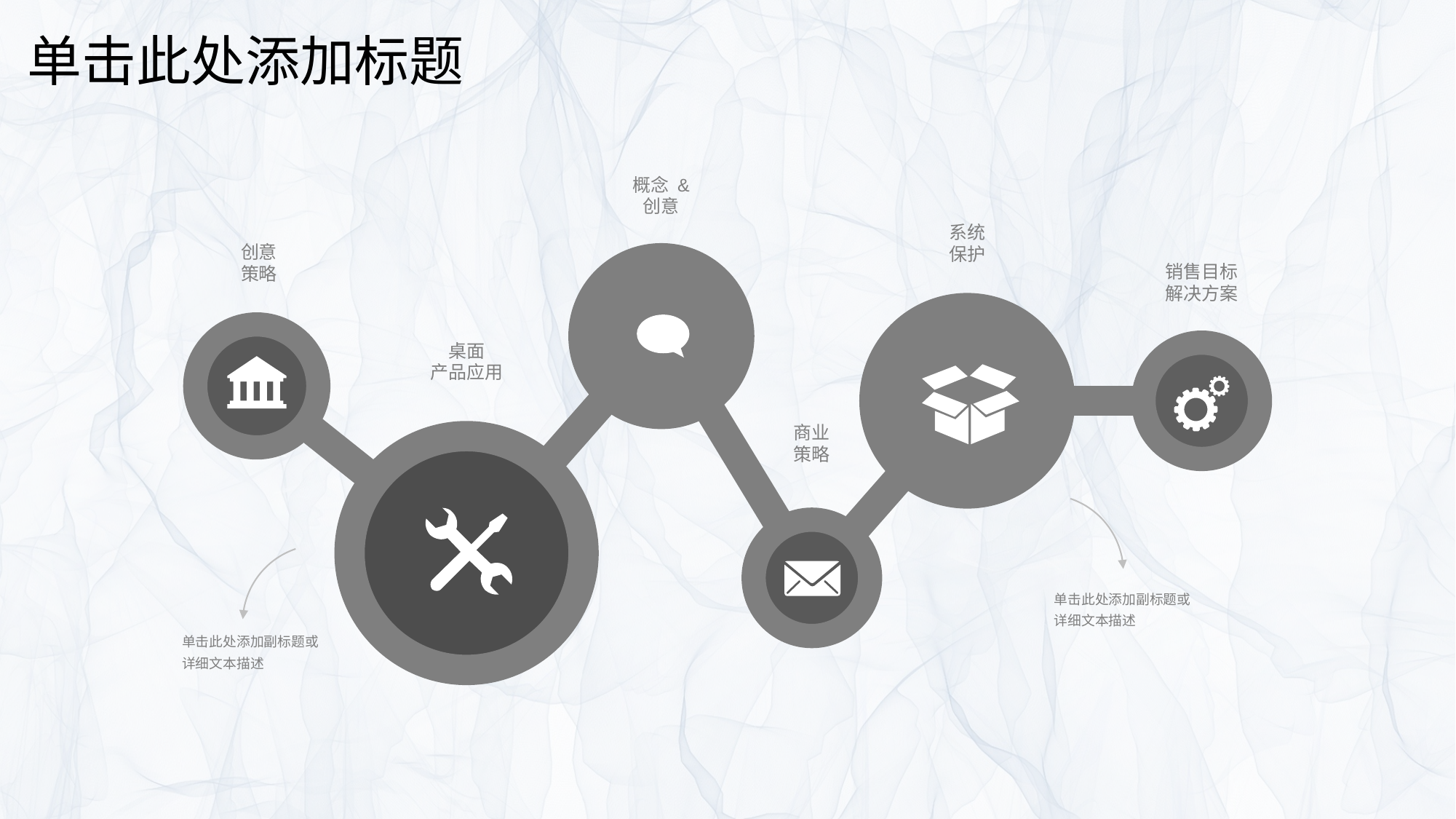

# 单击此处添加标题
概念 &
创意
系统
保护
创意
策略

销售目标
解决方案

桌面
产品应用

商业
策略

单击此处添加副标题或详细文本描述
单击此处添加副标题或详细文本描述